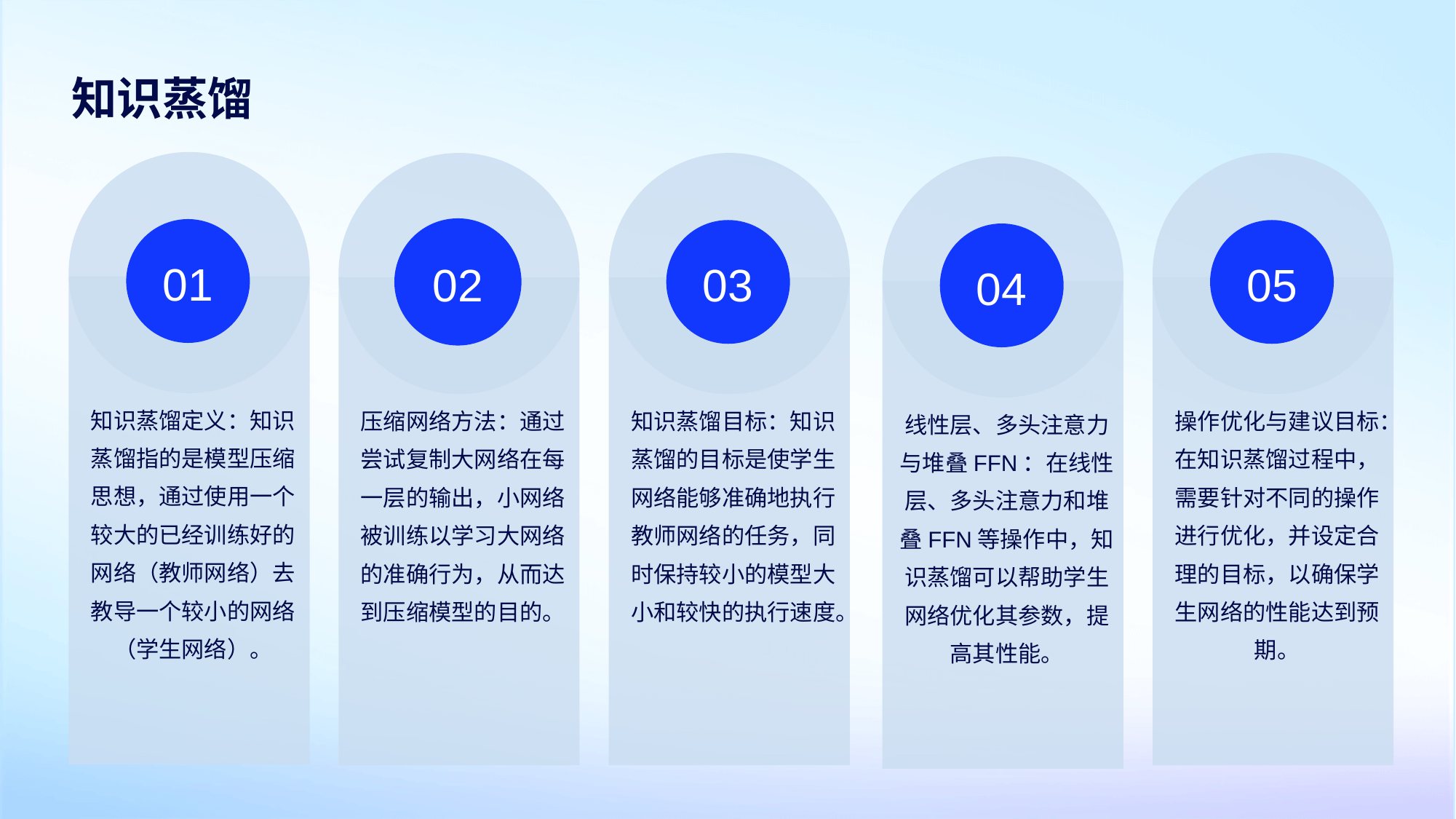

知识蒸馏

01
02
03
05
04

知识蒸馏定义：知识蒸馏指的是模型压缩思想，通过使用一个较大的已经训练好的网络（教师网络）去教导一个较小的网络（学生网络）。
压缩网络方法：通过尝试复制大网络在每一层的输出，小网络被训练以学习大网络的准确行为，从而达到压缩模型的目的。
知识蒸馏目标：知识蒸馏的目标是使学生网络能够准确地执行教师网络的任务，同时保持较小的模型大小和较快的执行速度。
操作优化与建议目标：在知识蒸馏过程中，需要针对不同的操作进行优化，并设定合理的目标，以确保学生网络的性能达到预期。
线性层、多头注意力与堆叠FFN：在线性层、多头注意力和堆叠FFN等操作中，知识蒸馏可以帮助学生网络优化其参数，提高其性能。